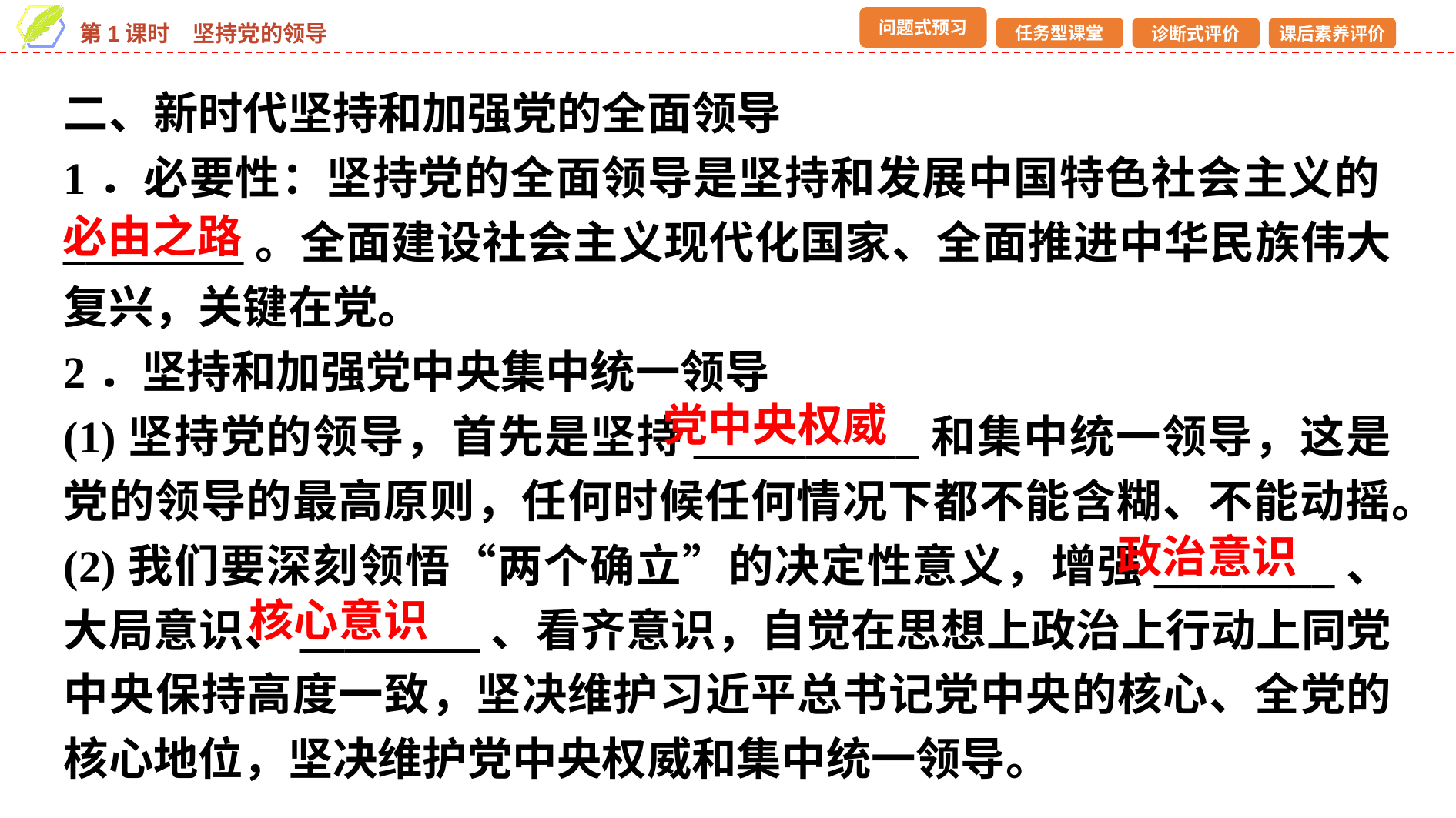

二、新时代坚持和加强党的全面领导
1．必要性：坚持党的全面领导是坚持和发展中国特色社会主义的________。全面建设社会主义现代化国家、全面推进中华民族伟大复兴，关键在党。
2．坚持和加强党中央集中统一领导
(1)坚持党的领导，首先是坚持__________和集中统一领导，这是党的领导的最高原则，任何时候任何情况下都不能含糊、不能动摇。
(2)我们要深刻领悟“两个确立”的决定性意义，增强________、大局意识、________、看齐意识，自觉在思想上政治上行动上同党中央保持高度一致，坚决维护习近平总书记党中央的核心、全党的核心地位，坚决维护党中央权威和集中统一领导。
必由之路
党中央权威
政治意识
核心意识